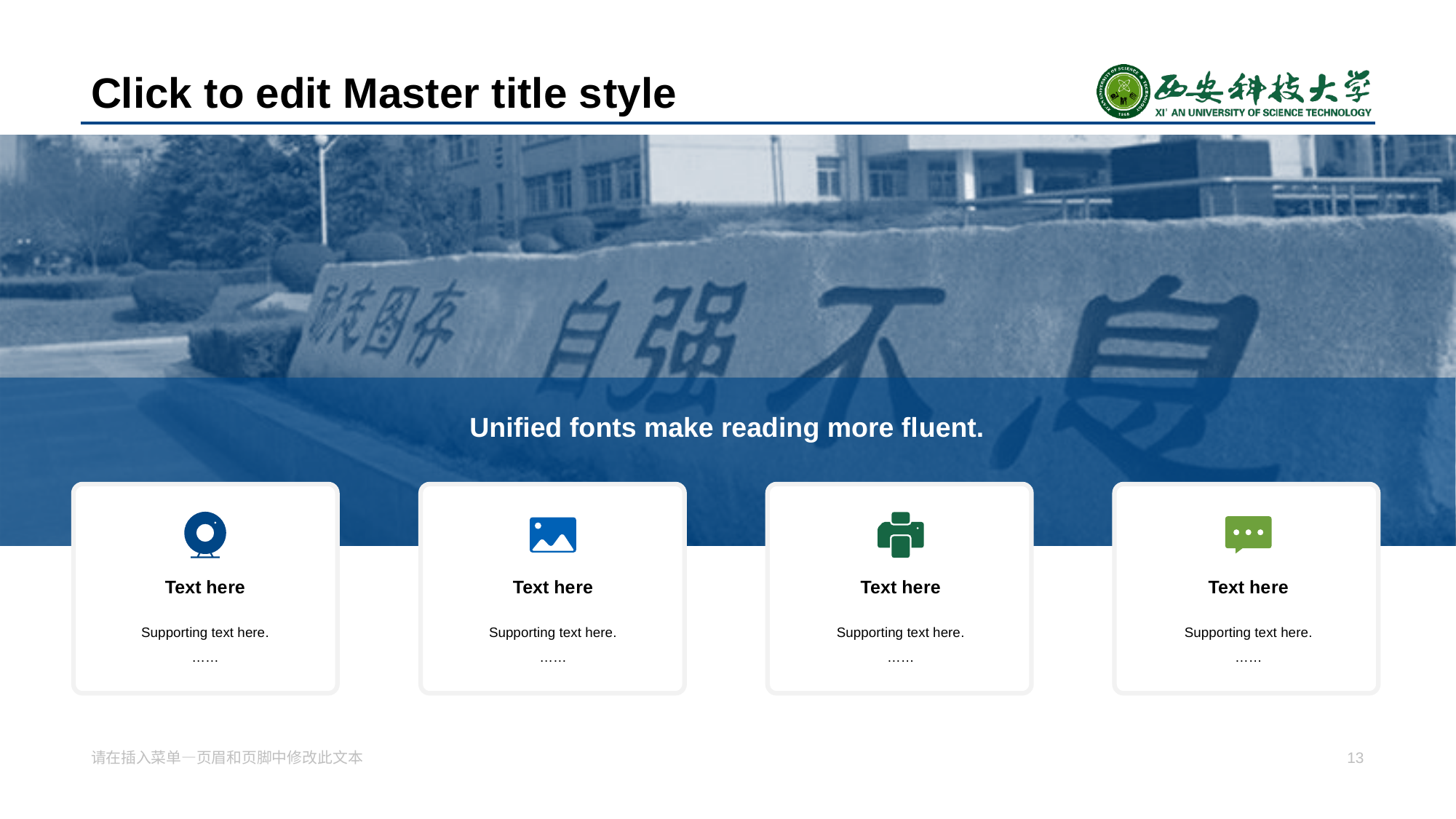

# Click to edit Master title s tyle

Unified fonts make reading more fl uent.

Text he re
Text he re
Text he re
Text he re
Supporting text here .
……
Supporting text here .
……
Supporting text here .
……
Supporting text here .
……
请在插入菜单—页眉和页脚中修改 此文本
13